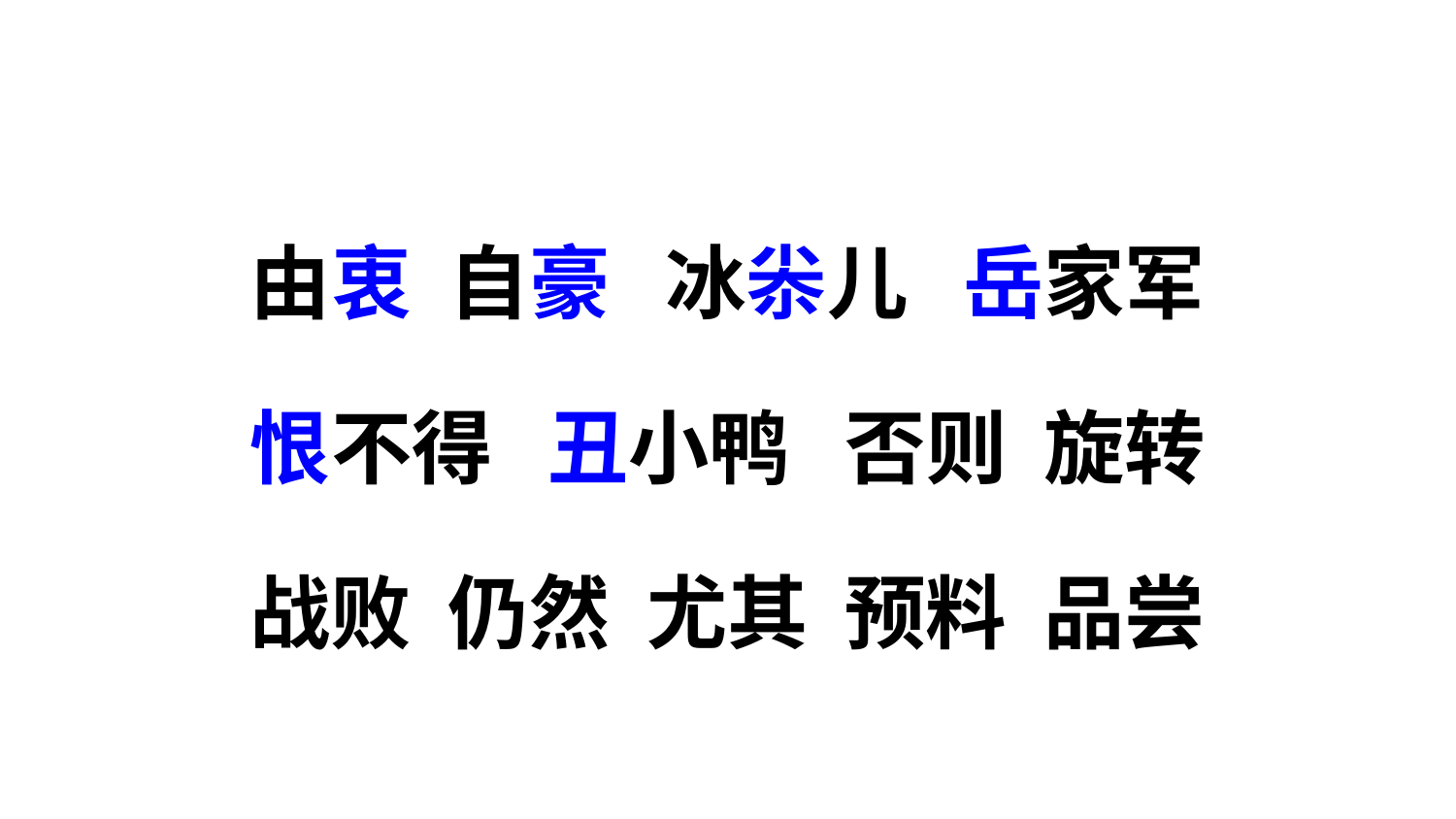

由衷  自豪   冰尜儿   岳家军
恨不得   丑小鸭   否则  旋转
战败  仍然  尤其  预料  品尝
由衷  自豪   冰尜儿   岳家军
恨不得   丑小鸭   否则  旋转
战败  仍然  尤其  预料  品尝